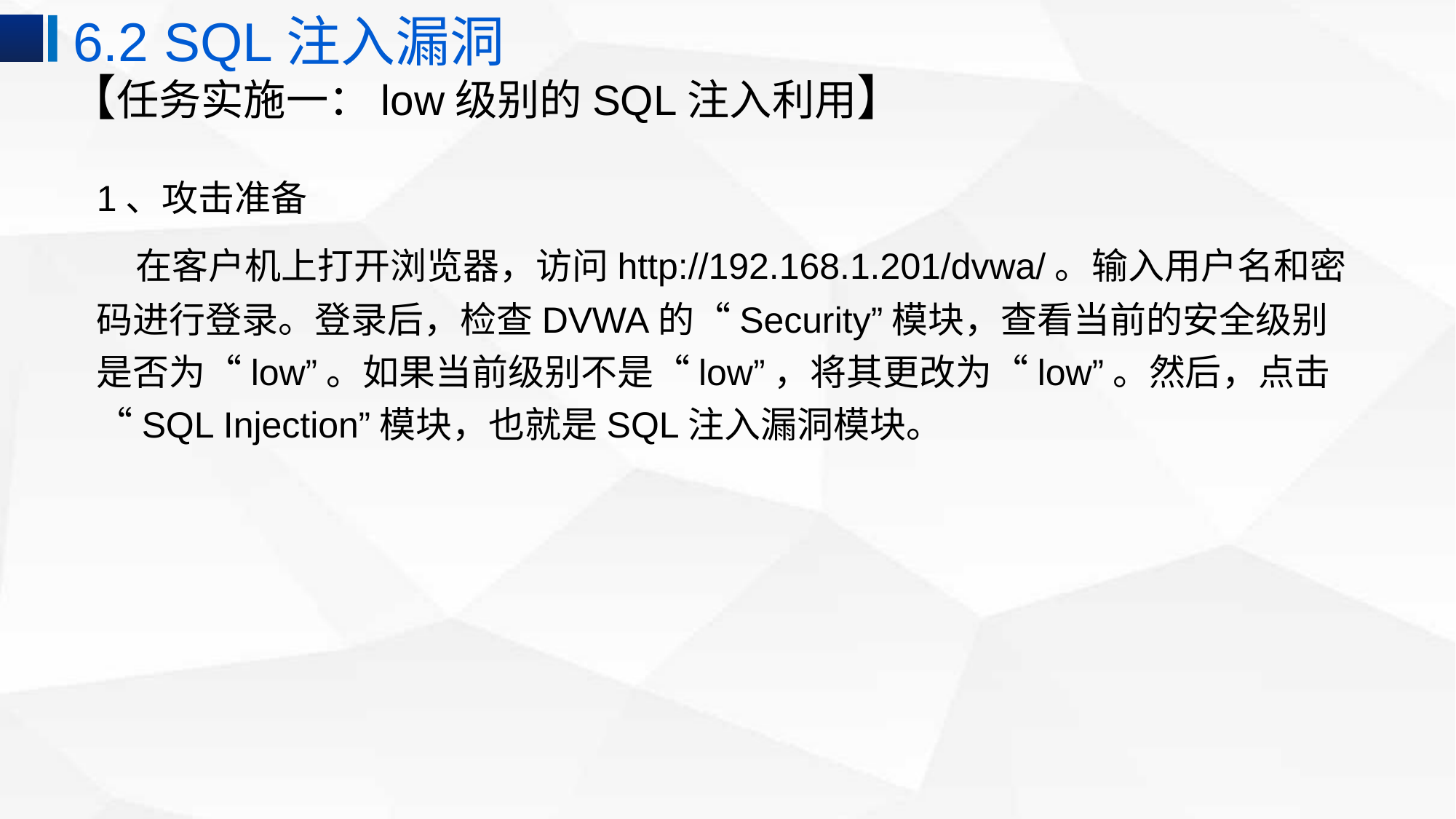

6.2 SQL注入漏洞

# 【任务实施一：low级别的SQL注入利用】
1、攻击准备
   在客户机上打开浏览器，访问http://192.168.1.201/dvwa/。输入用户名和密码进行登录。登录后，检查DVWA的“Security”模块，查看当前的安全级别是否为“low”。如果当前级别不是“low”，将其更改为“low”。然后，点击“SQL Injection”模块，也就是SQL注入漏洞模块。